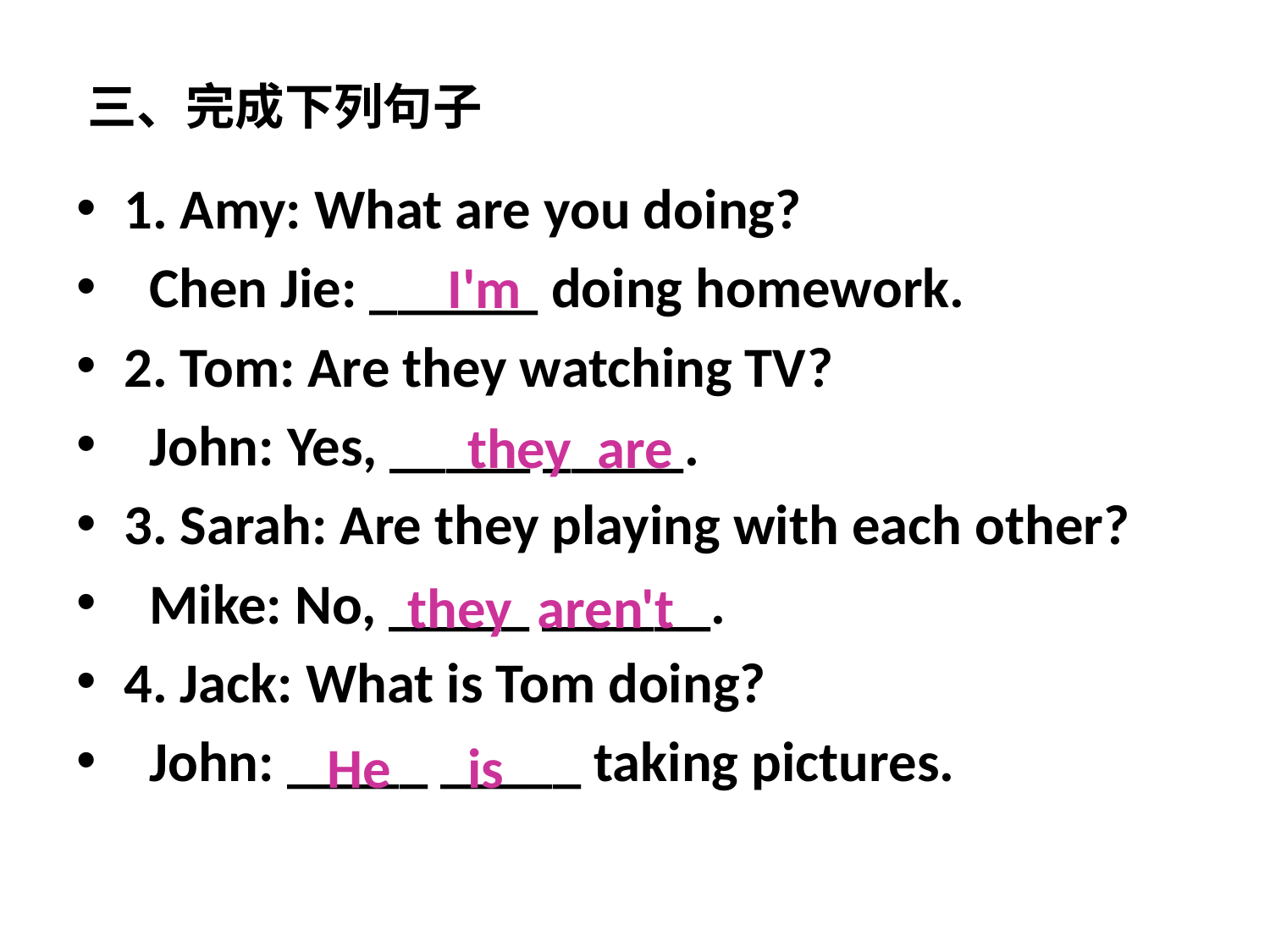

# 三、完成下列句子
1. Amy: What are you doing?
  Chen Jie: ______ doing homework.
2. Tom: Are they watching TV?
  John: Yes, _____ _____.
3. Sarah: Are they playing with each other?
  Mike: No, _____ ______.
4. Jack: What is Tom doing?
  John: _____ _____ taking pictures.
I'm
they  are
they  aren't
He      is